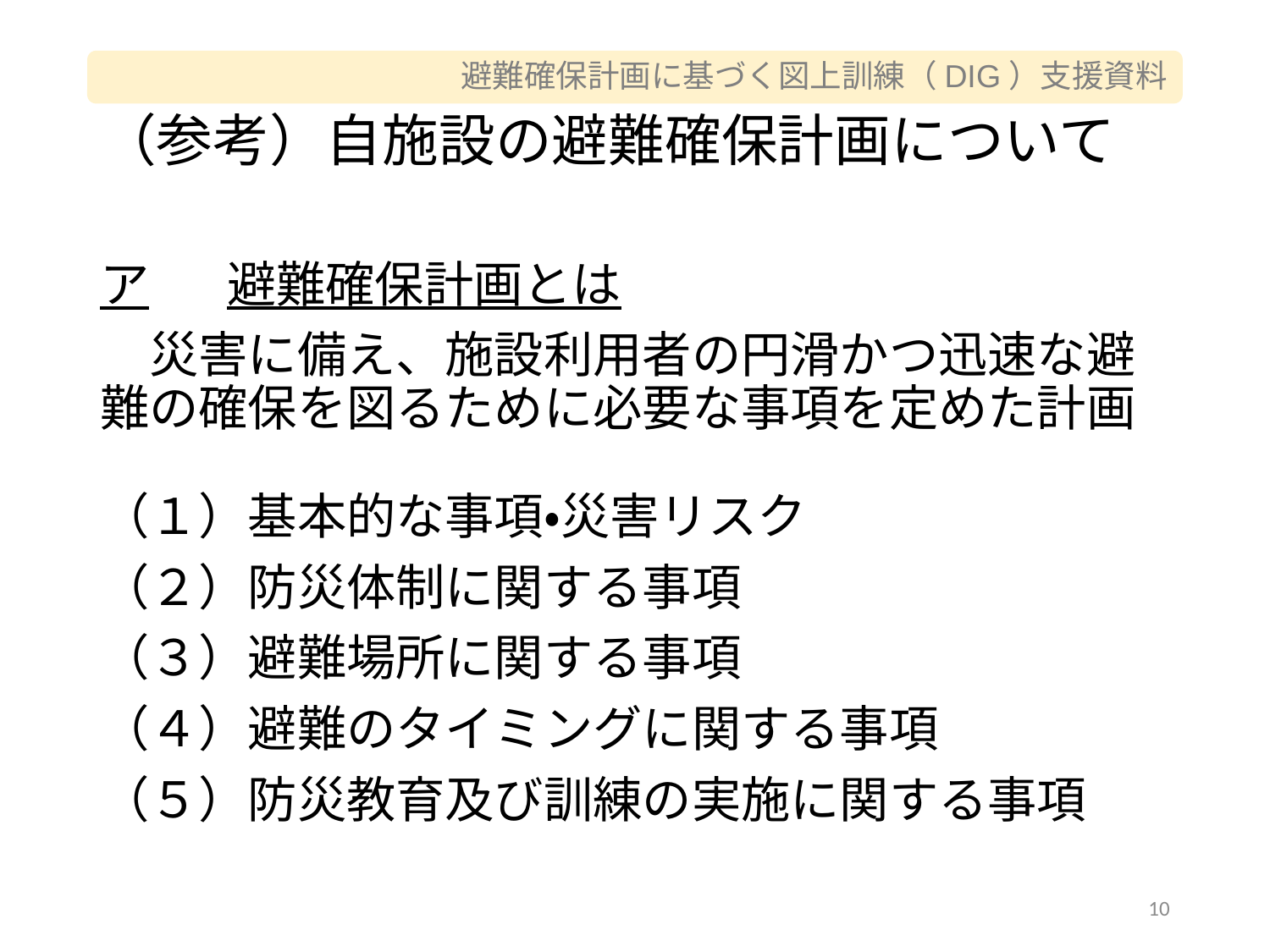

# （参考）自施設の避難確保計画について
ア	避難確保計画とは
　災害に備え、施設利用者の円滑かつ迅速な避難の確保を図るために必要な事項を定めた計画

（１）基本的な事項・災害リスク
（２）防災体制に関する事項
（３）避難場所に関する事項
（４）避難のタイミングに関する事項
（５）防災教育及び訓練の実施に関する事項
10